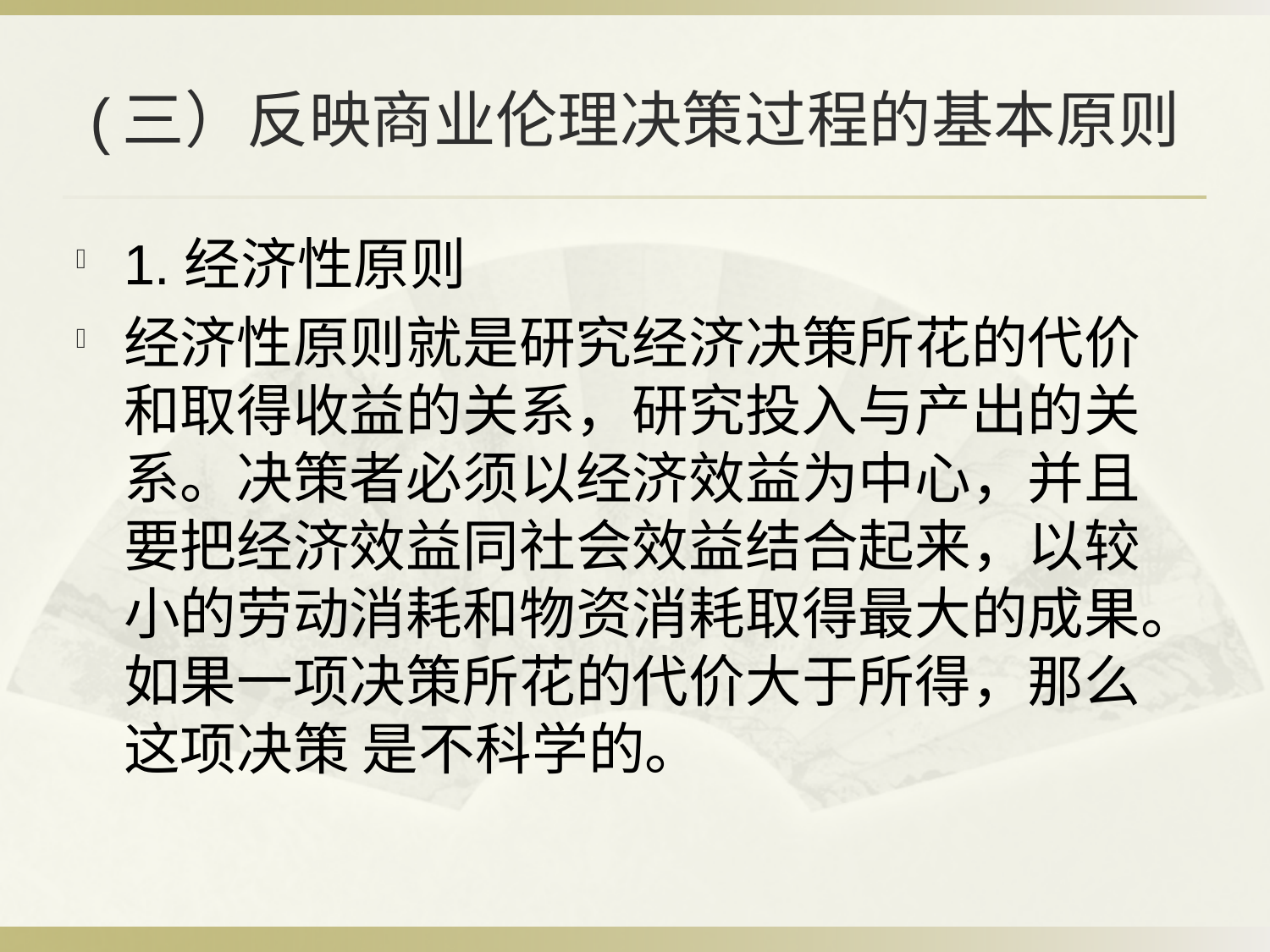

# (三）反映商业伦理决策过程的基本原则
1.经济性原则
经济性原则就是研究经济决策所花的代价和取得收益的关系，研究投入与产出的关系。决策者必须以经济效益为中心，并且要把经济效益同社会效益结合起来，以较小的劳动消耗和物资消耗取得最大的成果。如果一项决策所花的代价大于所得，那么这项决策 是不科学的。